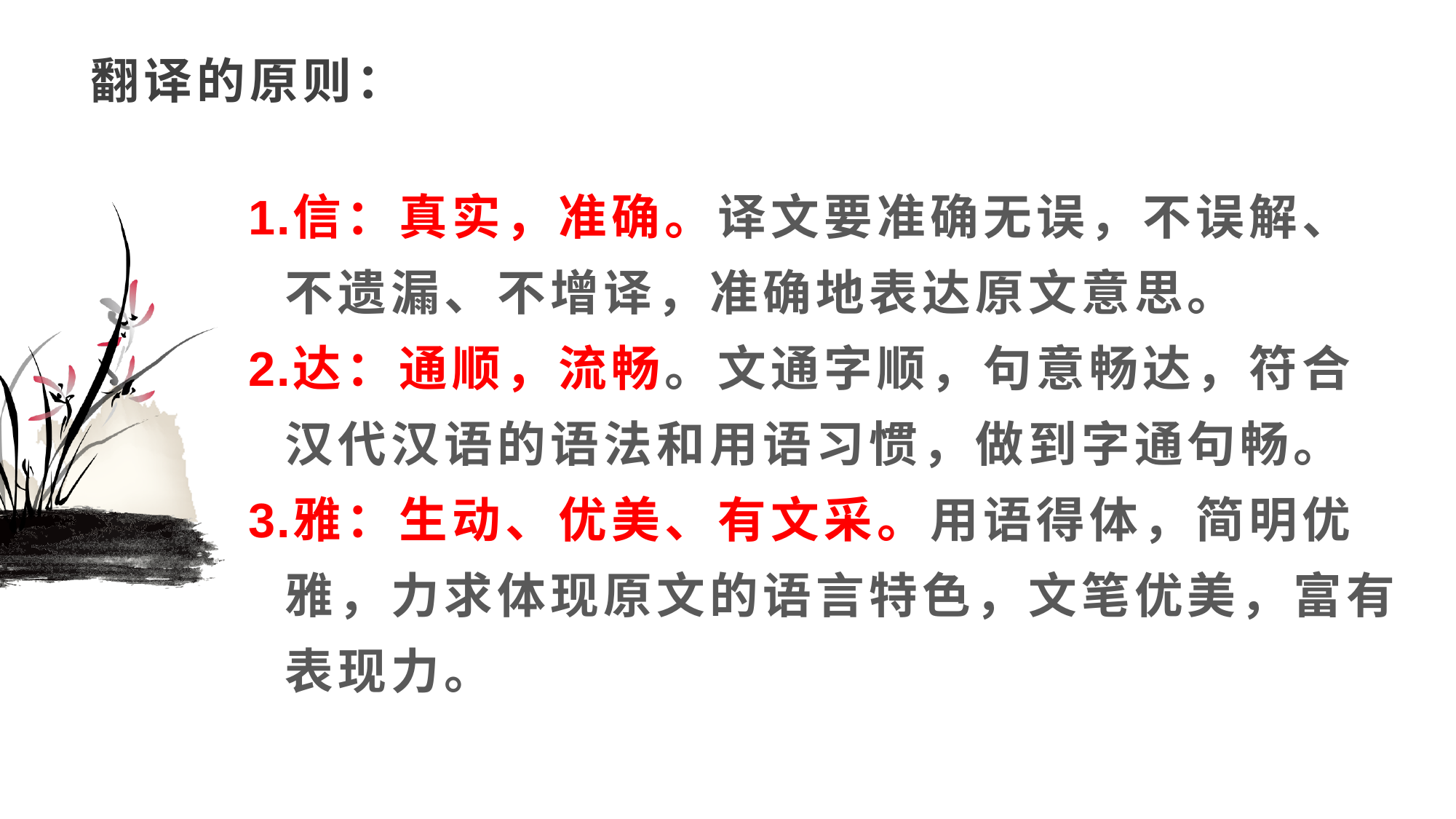

# 翻译的原则：
信：真实，准确。译文要准确无误，不误解、不遗漏、不增译，准确地表达原文意思。
达：通顺，流畅。文通字顺，句意畅达，符合汉代汉语的语法和用语习惯，做到字通句畅。
雅：生动、优美、有文采。用语得体，简明优雅，力求体现原文的语言特色，文笔优美，富有表现力。